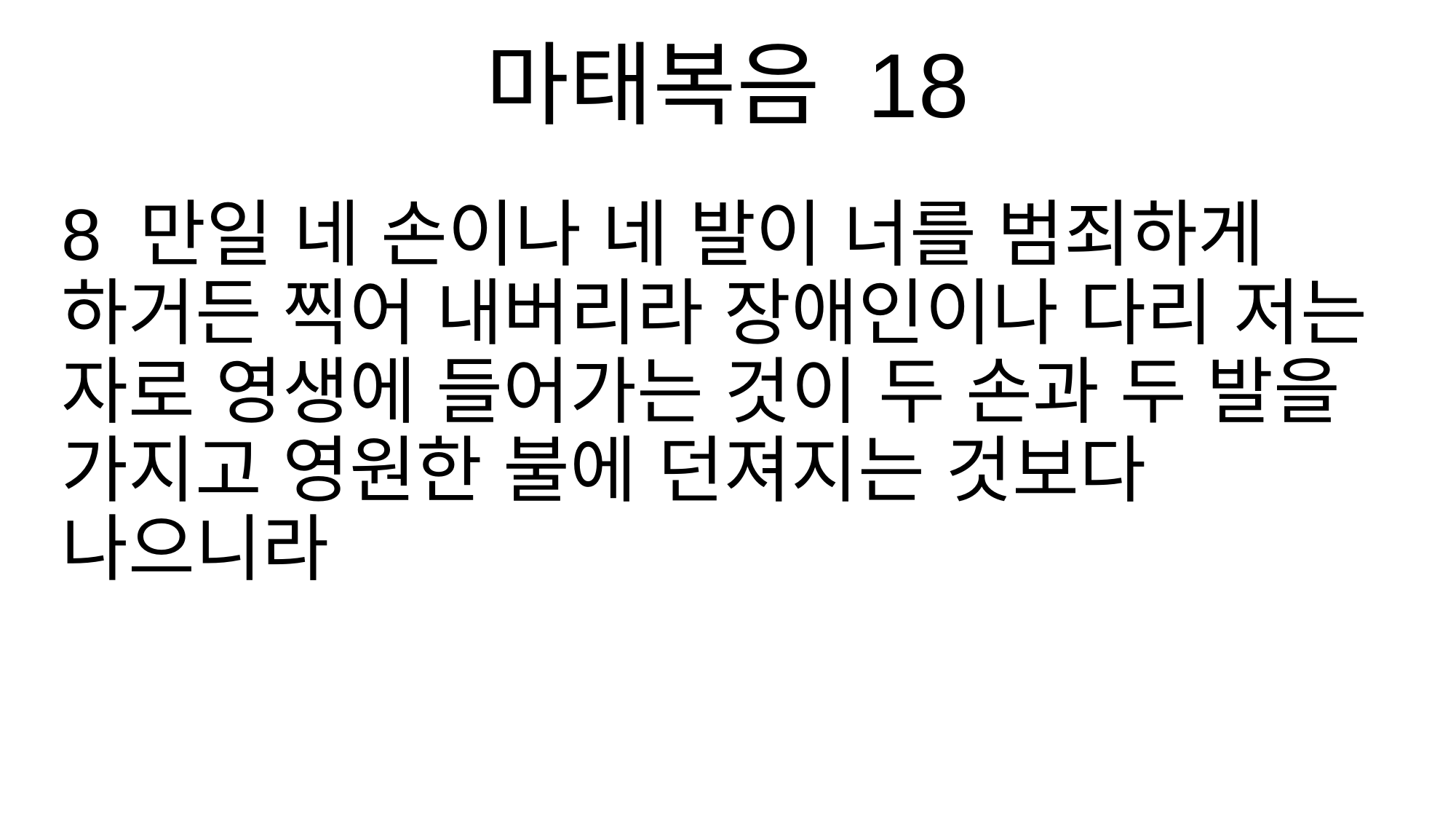

마태복음 18
8 만일 네 손이나 네 발이 너를 범죄하게 하거든 찍어 내버리라 장애인이나 다리 저는 자로 영생에 들어가는 것이 두 손과 두 발을 가지고 영원한 불에 던져지는 것보다 나으니라